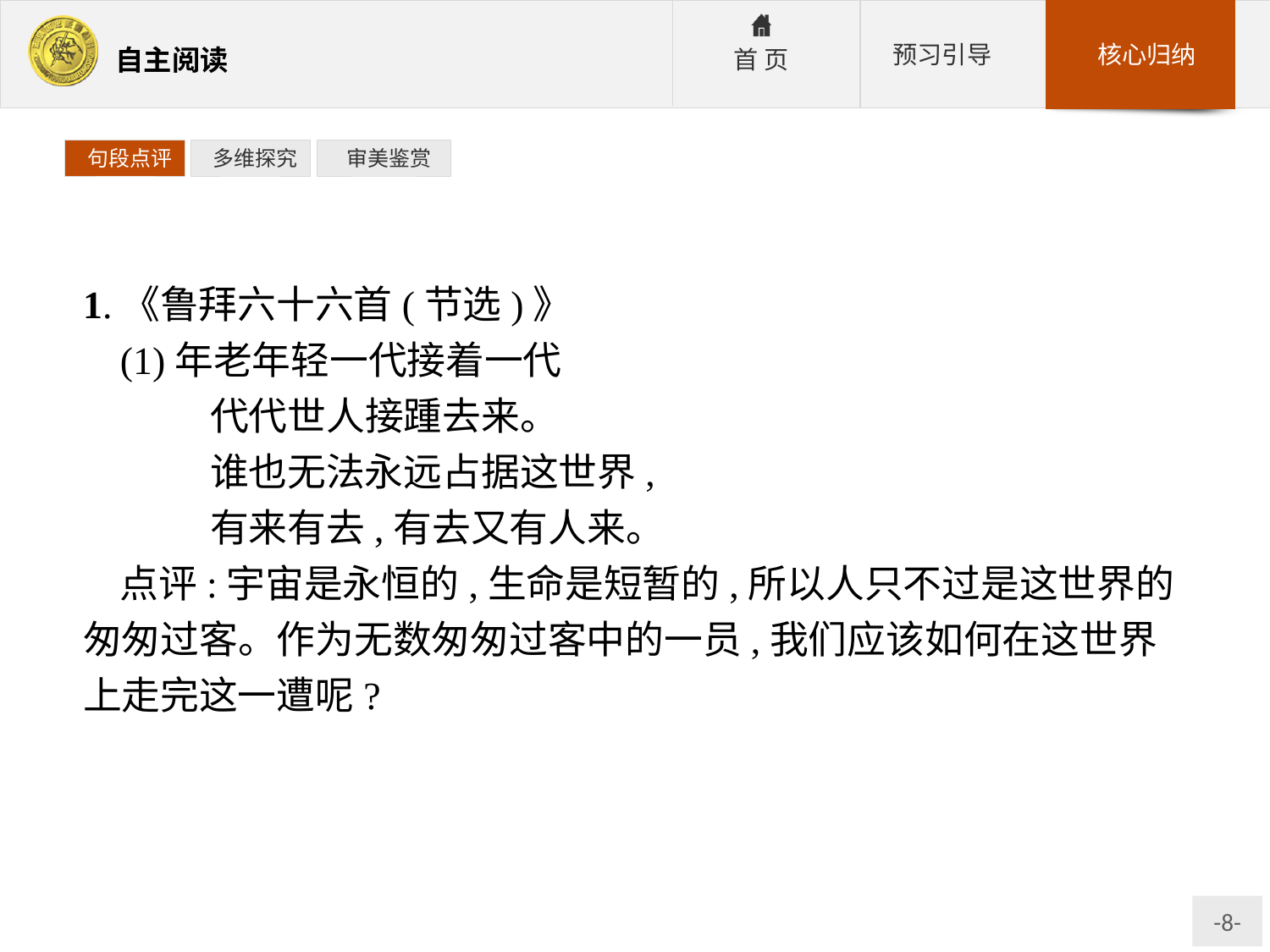

句段点评
 多维探究
 审美鉴赏
1.《鲁拜六十六首(节选)》
(1)年老年轻一代接着一代
	代代世人接踵去来。
	谁也无法永远占据这世界,
	有来有去,有去又有人来。
点评:宇宙是永恒的,生命是短暂的,所以人只不过是这世界的匆匆过客。作为无数匆匆过客中的一员,我们应该如何在这世界上走完这一遭呢?